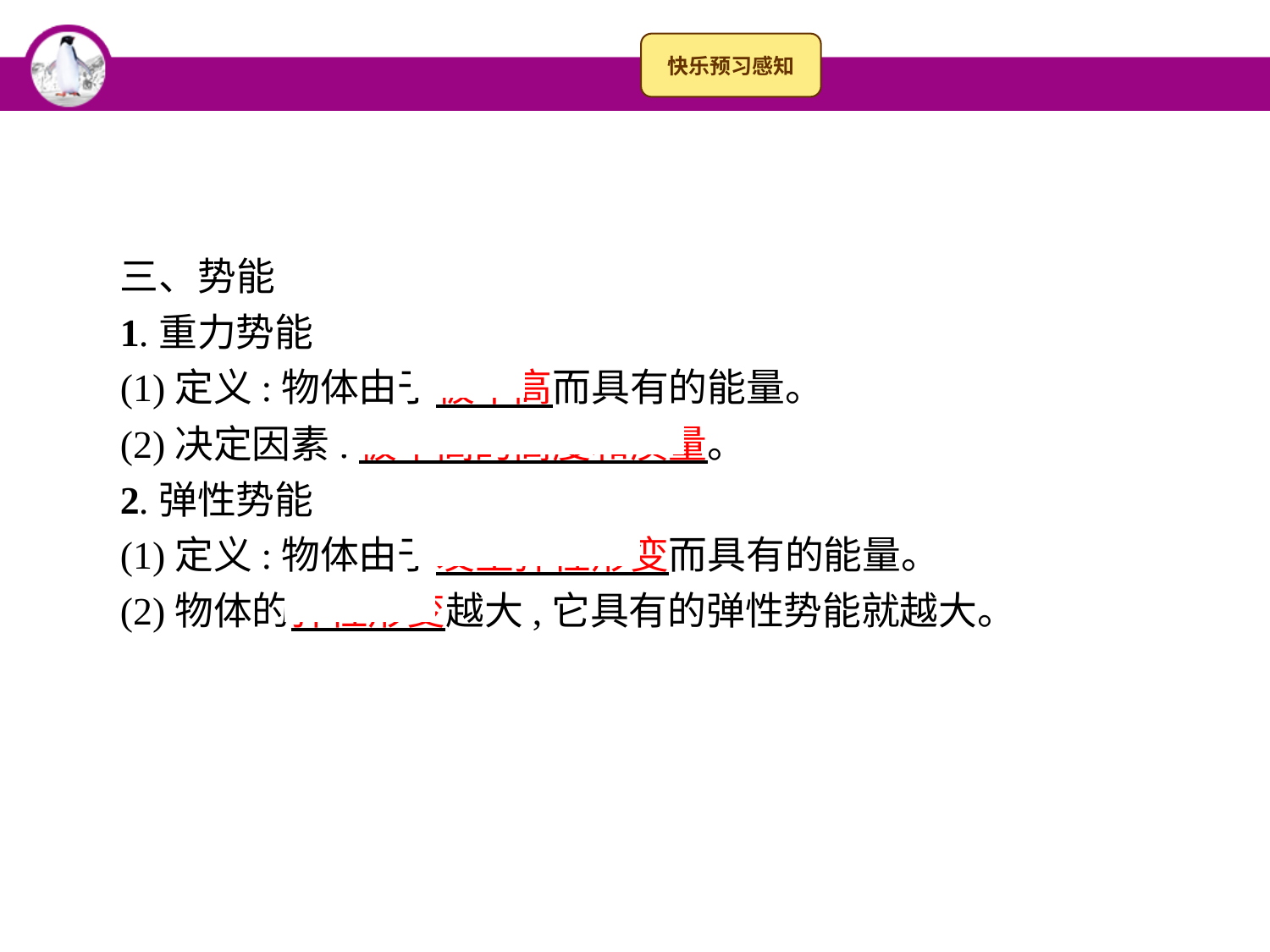

三、势能
1.重力势能
(1)定义:物体由于被举高而具有的能量。
(2)决定因素:被举高的高度和质量。
2.弹性势能
(1)定义:物体由于发生弹性形变而具有的能量。
(2)物体的弹性形变越大,它具有的弹性势能就越大。